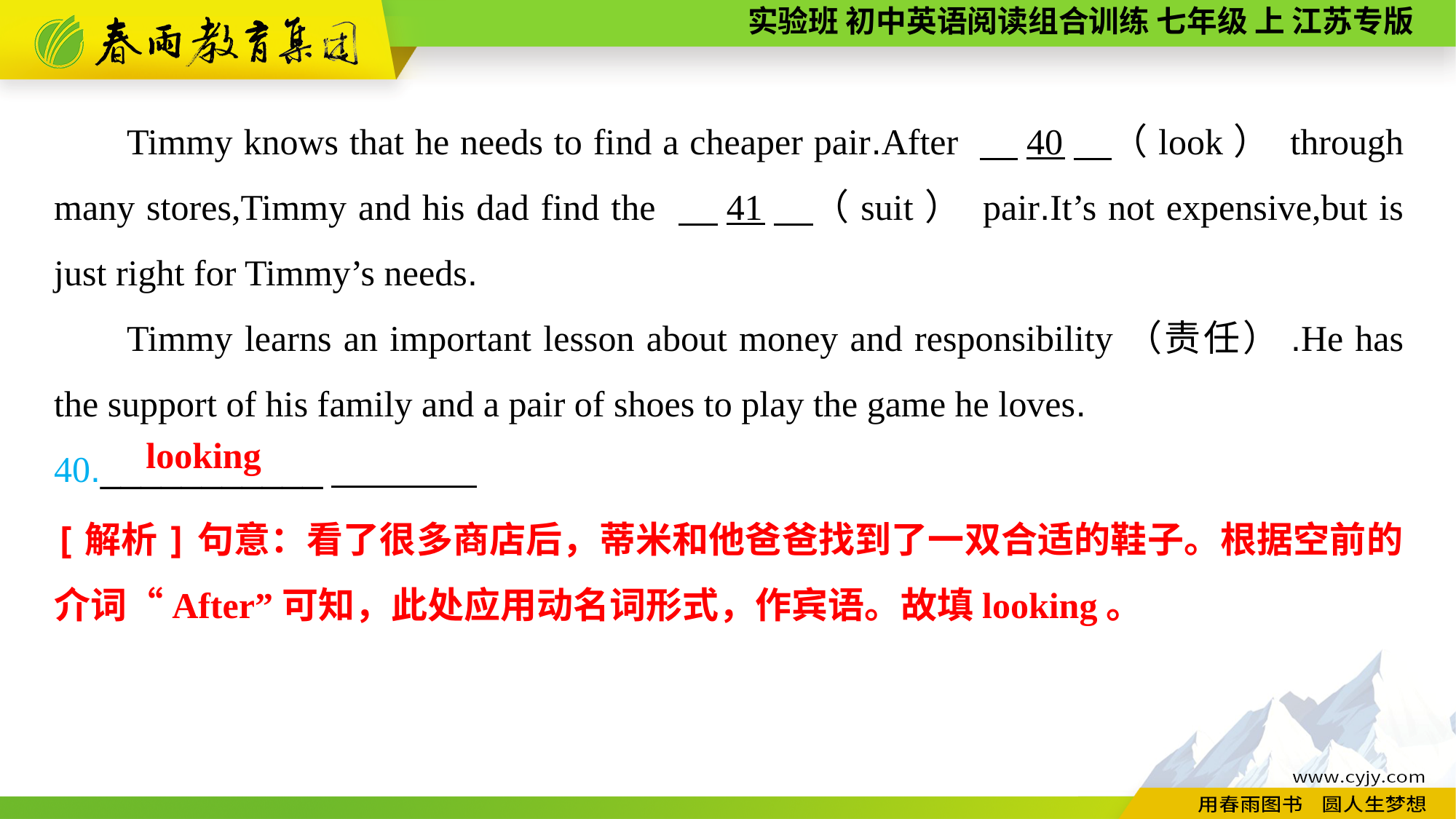

Timmy knows that he needs to find a cheaper pair.After 　40　（look） through many stores,Timmy and his dad find the 　41　（suit） pair.It’s not expensive,but is just right for Timmy’s needs.
Timmy learns an important lesson about money and responsibility（责任）.He has the support of his family and a pair of shoes to play the game he loves.
40.___________
looking
[解析]句意：看了很多商店后，蒂米和他爸爸找到了一双合适的鞋子。根据空前的介词“After”可知，此处应用动名词形式，作宾语。故填looking。